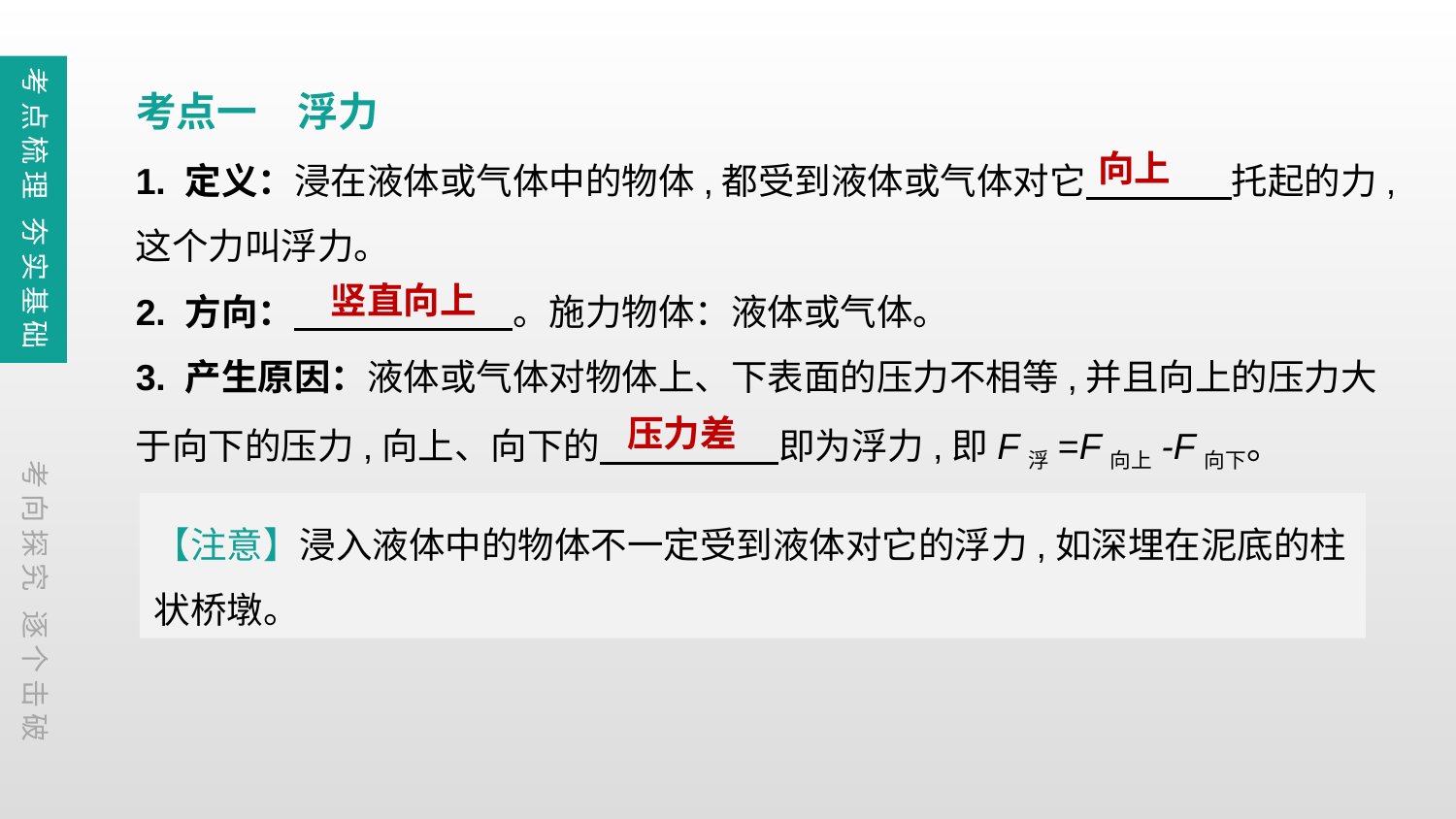

考点梳理 夯实基础
考点一　浮力
1. 定义：浸在液体或气体中的物体,都受到液体或气体对它　　　　托起的力,这个力叫浮力。
2. 方向：　　　　　　。施力物体：液体或气体。
3. 产生原因：液体或气体对物体上、下表面的压力不相等,并且向上的压力大于向下的压力,向上、向下的　　　    　即为浮力,即F浮=F向上-F向下。
向上
竖直向上
压力差
考向探究 逐个击破
【注意】浸入液体中的物体不一定受到液体对它的浮力,如深埋在泥底的柱状桥墩。